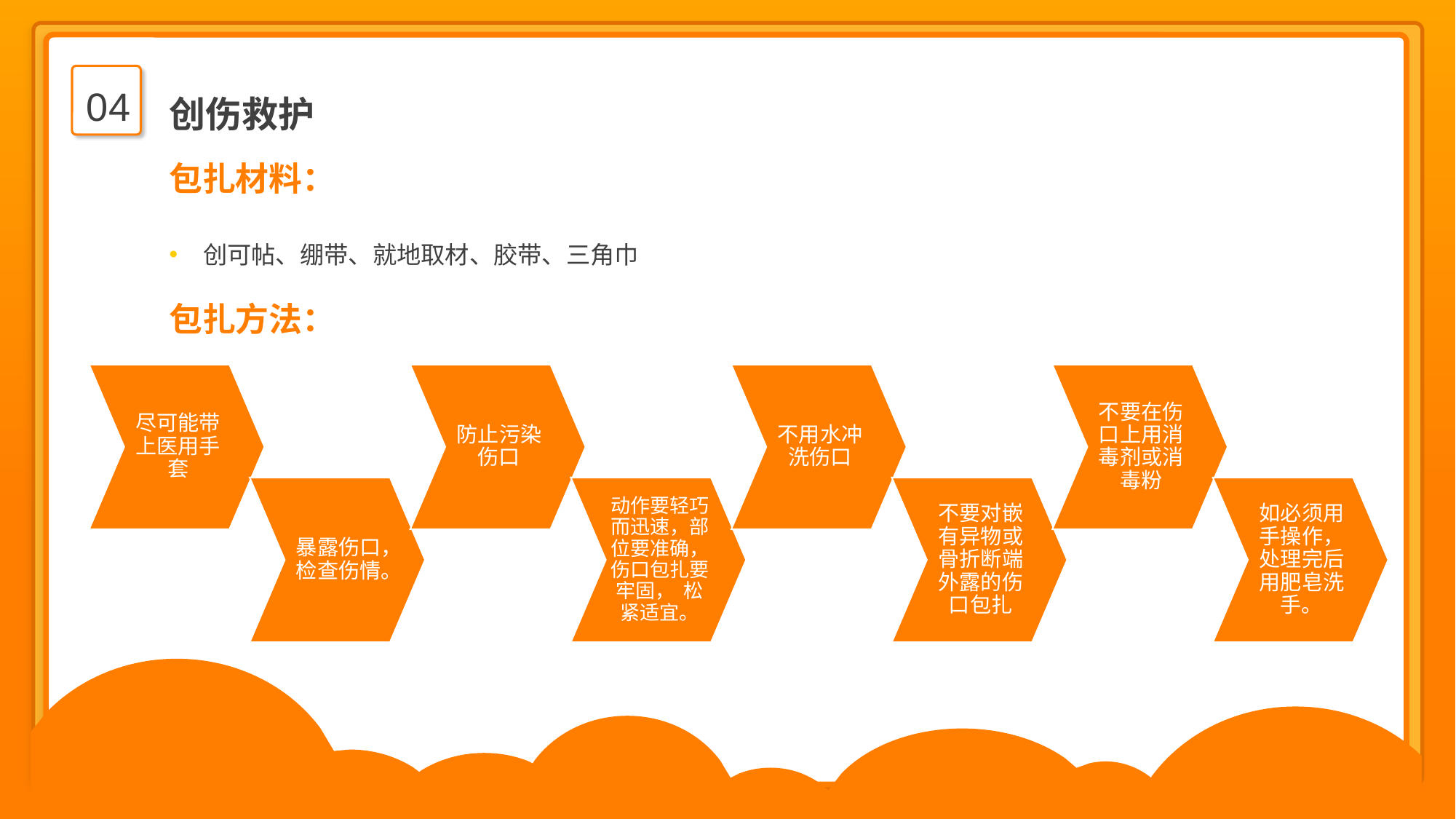

04
创伤救护
包扎材料：
创可帖、绷带、就地取材、胶带、三角巾
包扎方法：
尽可能带上医用手套
防止污染伤口
不用水冲洗伤口
不要在伤口上用消毒剂或消毒粉
暴露伤口，检查伤情。
动作要轻巧而迅速，部位要准确，伤口包扎要牢固，  松紧适宜。
不要对嵌有异物或骨折断端外露的伤口包扎
如必须用手操作，处理完后用肥皂洗手。